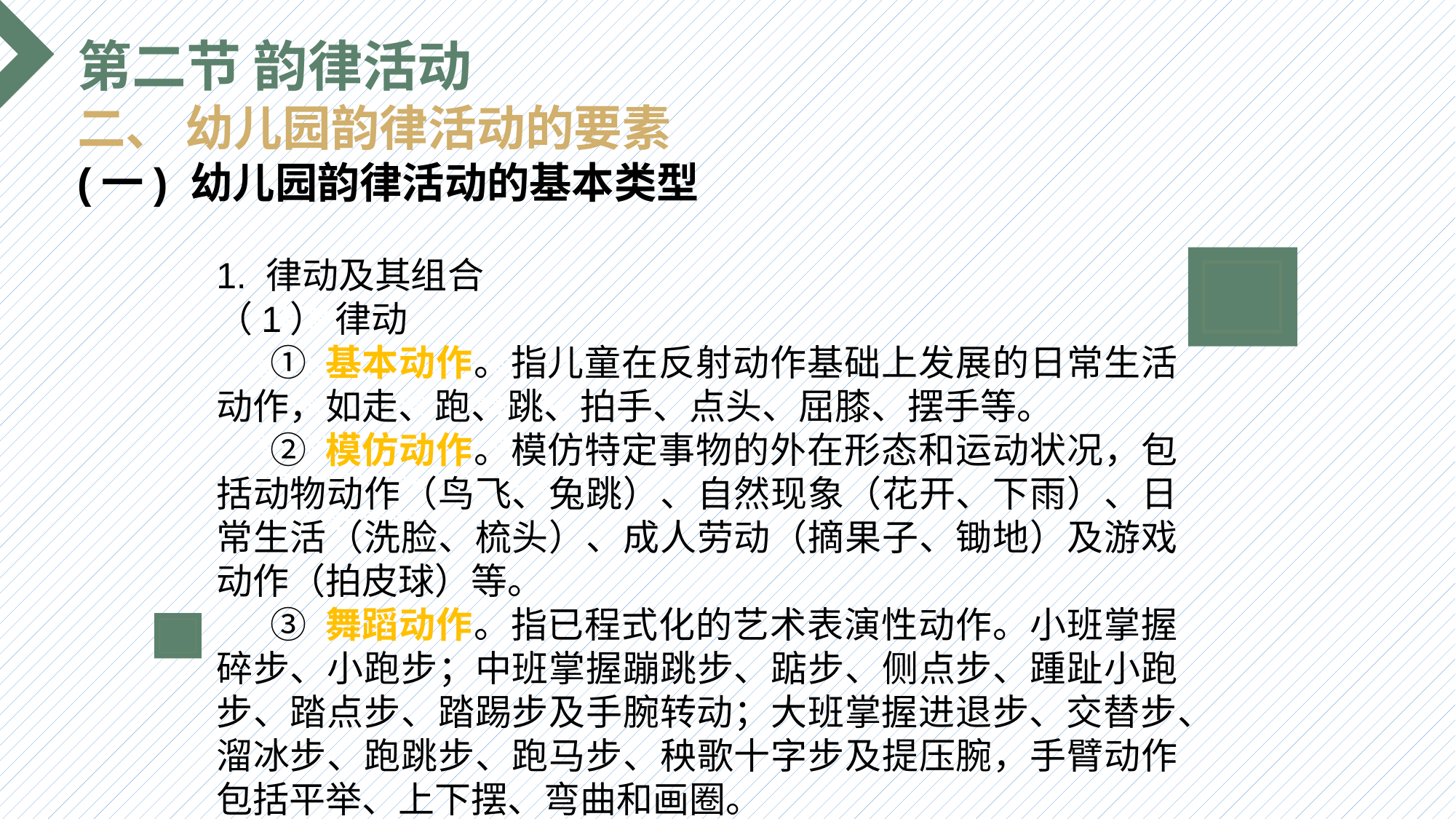

第二节 韵律活动
二、 幼儿园韵律活动的要素
(一) 幼儿园韵律活动的基本类型

1. 律动及其组合
（1） 律动
      ① 基本动作。指儿童在反射动作基础上发展的日常生活动作，如走、跑、跳、拍手、点头、屈膝、摆手等。
      ② 模仿动作。模仿特定事物的外在形态和运动状况，包括动物动作（鸟飞、兔跳）、自然现象（花开、下雨）、日常生活（洗脸、梳头）、成人劳动（摘果子、锄地）及游戏动作（拍皮球）等。
      ③ 舞蹈动作。指已程式化的艺术表演性动作。小班掌握碎步、小跑步；中班掌握蹦跳步、踮步、侧点步、踵趾小跑步、踏点步、踏踢步及手腕转动；大班掌握进退步、交替步、溜冰步、跑跳步、跑马步、秧歌十字步及提压腕，手臂动作包括平举、上下摆、弯曲和画圈。

选题背景
输入您的内容，请简要说明，言简意赅即可输入您的内容，请简要说明，言简意赅即可输入您的内容，请简要说明，言简意赅即可输入您的内容，请简要说明，言简意赅即可